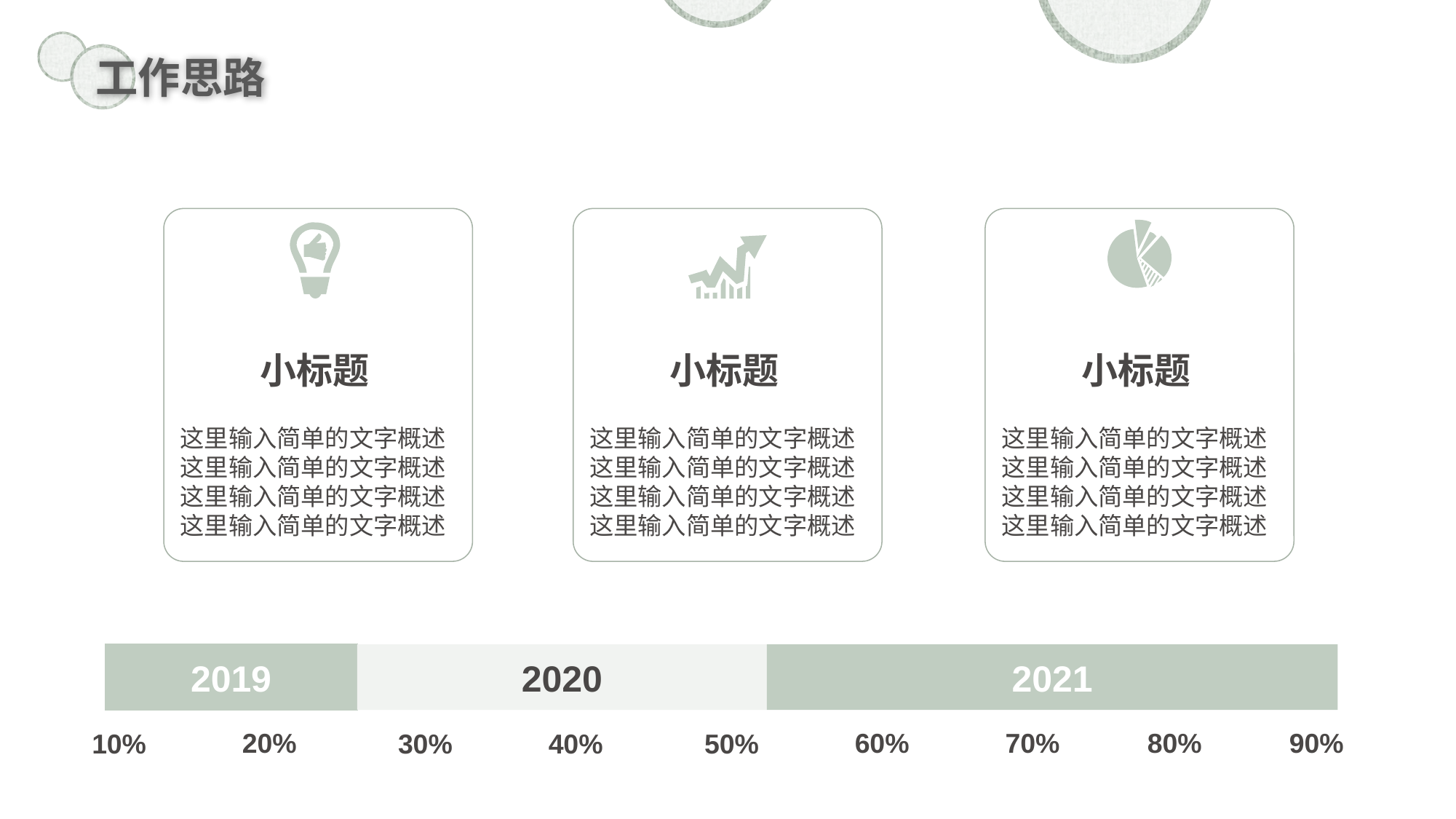

工作思路

小标题
小标题
小标题
这里输入简单的文字概述
这里输入简单的文字概述
这里输入简单的文字概述
这里输入简单的文字概述
这里输入简单的文字概述
这里输入简单的文字概述
这里输入简单的文字概述
这里输入简单的文字概述
这里输入简单的文字概述
这里输入简单的文字概述
这里输入简单的文字概述
这里输入简单的文字概述
2019
2020
2021
20%
60%
70%
80%
90%
40%
10%
30%
50%